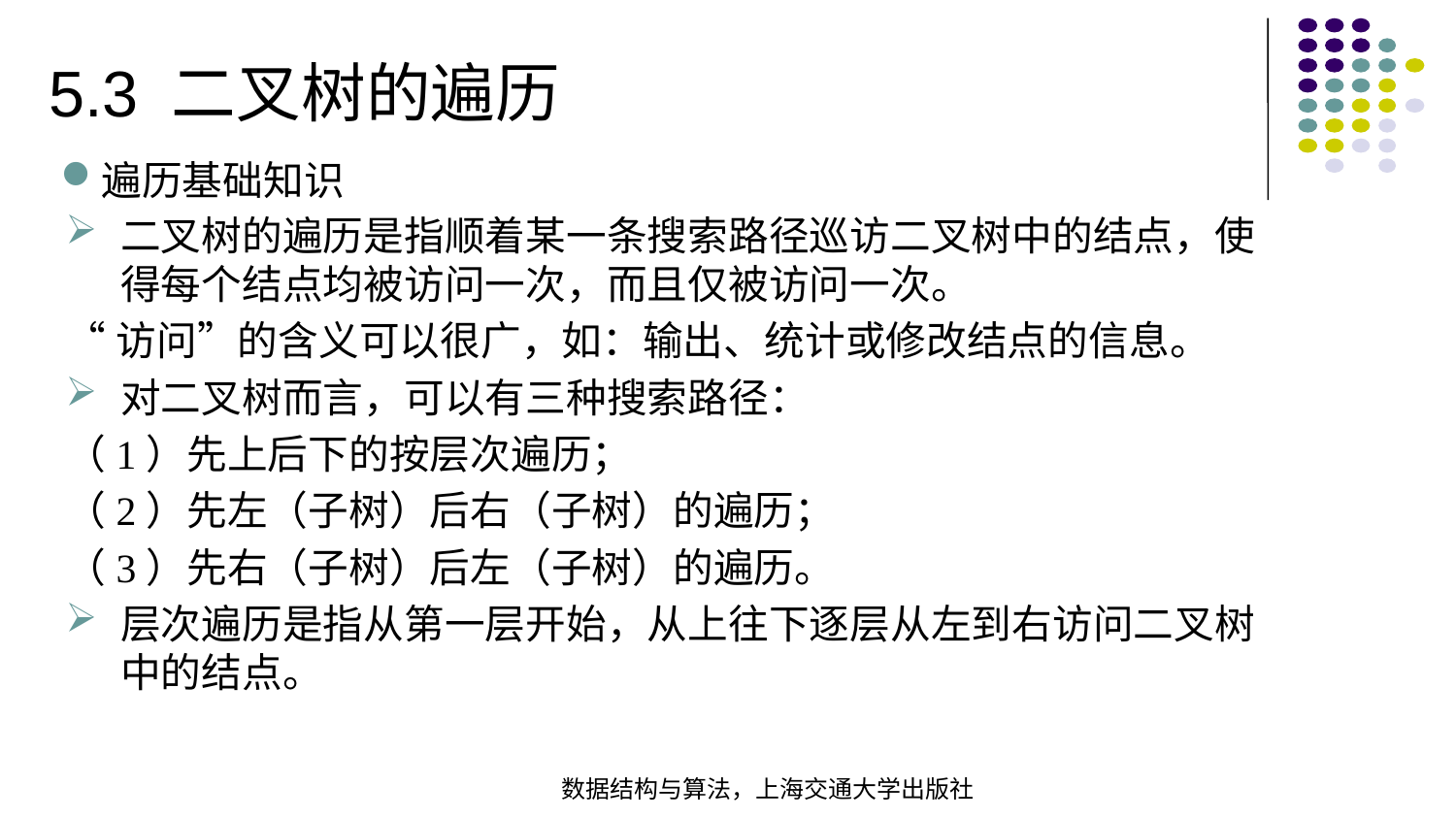

5.3 二叉树的遍历
遍历基础知识
二叉树的遍历是指顺着某一条搜索路径巡访二叉树中的结点，使得每个结点均被访问一次，而且仅被访问一次。
“访问”的含义可以很广，如：输出、统计或修改结点的信息。
对二叉树而言，可以有三种搜索路径：
（1）先上后下的按层次遍历；
（2）先左（子树）后右（子树）的遍历；
（3）先右（子树）后左（子树）的遍历。
层次遍历是指从第一层开始，从上往下逐层从左到右访问二叉树中的结点。